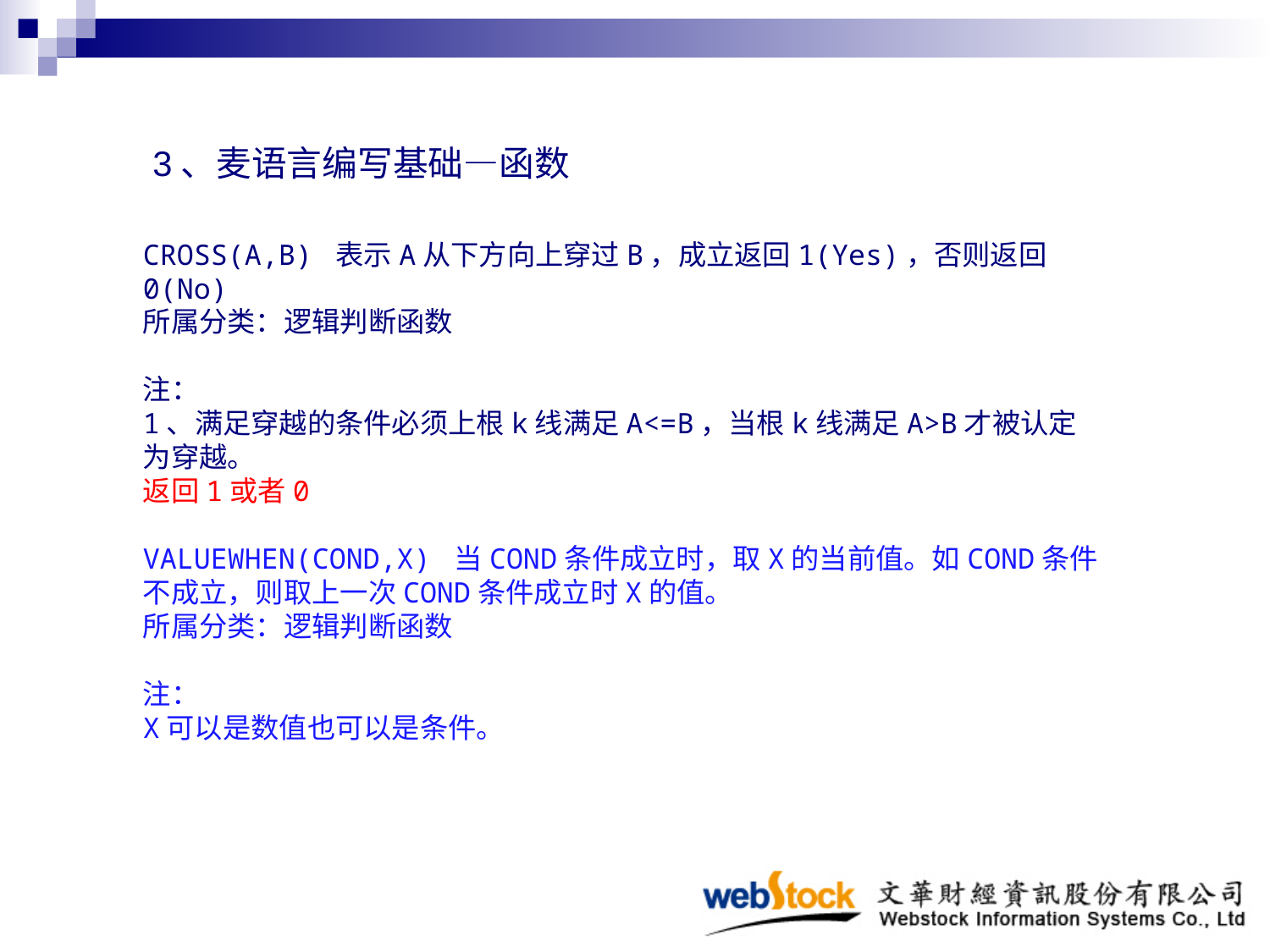

3、麦语言编写基础—函数
CROSS(A,B) 表示A从下方向上穿过B，成立返回1(Yes)，否则返回0(No)
所属分类：逻辑判断函数

注：
1、满足穿越的条件必须上根k线满足A<=B，当根k线满足A>B才被认定为穿越。
返回1或者0

VALUEWHEN(COND,X) 当COND条件成立时，取X的当前值。如COND条件不成立，则取上一次COND条件成立时X的值。
所属分类：逻辑判断函数

注：
X可以是数值也可以是条件。